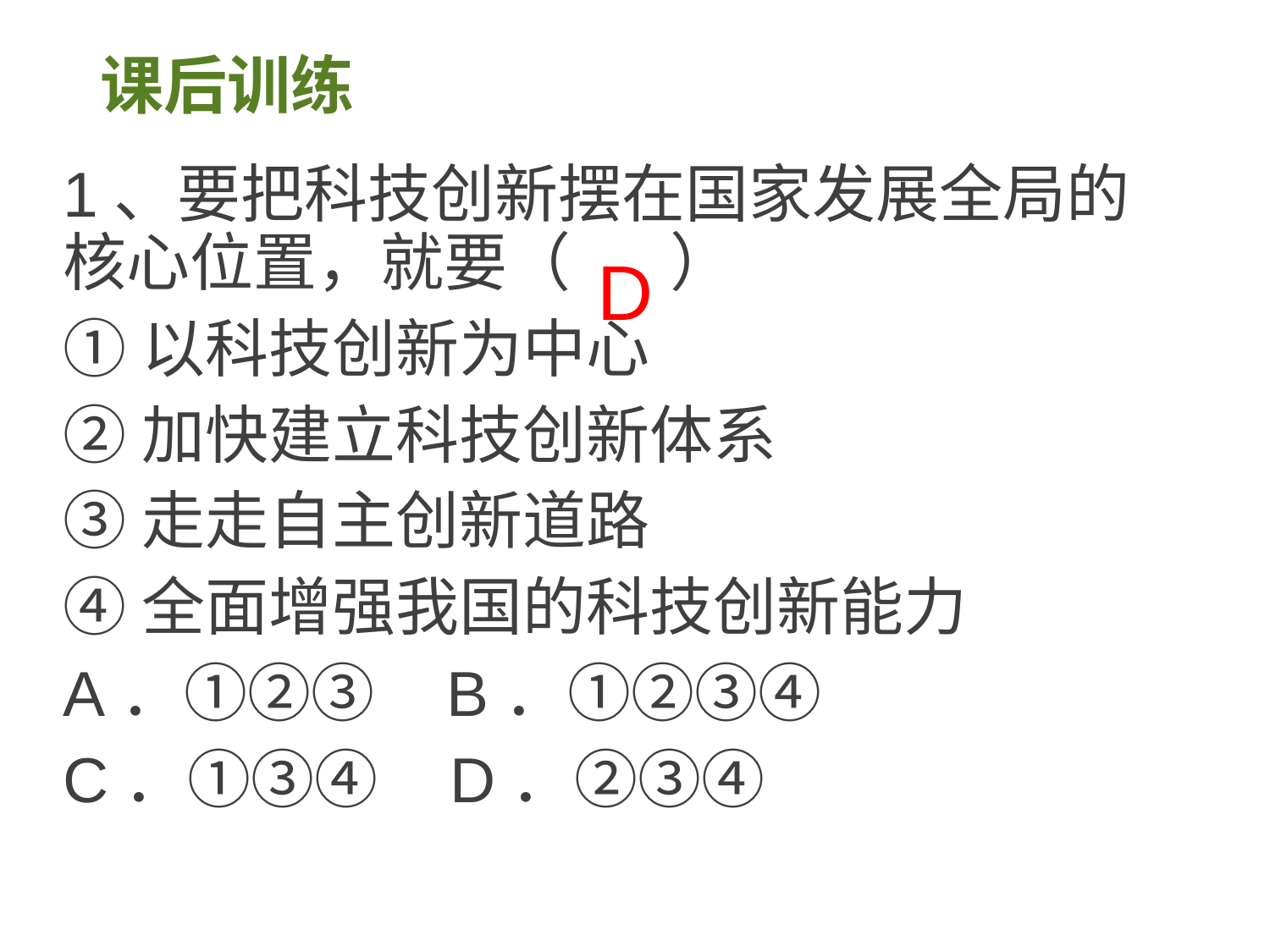

# 课后训练
1、要把科技创新摆在国家发展全局的核心位置，就要（       ）
①以科技创新为中心
②加快建立科技创新体系
③走走自主创新道路
④全面增强我国的科技创新能力
A．①②③    B．①②③④
C．①③④    D．②③④
D